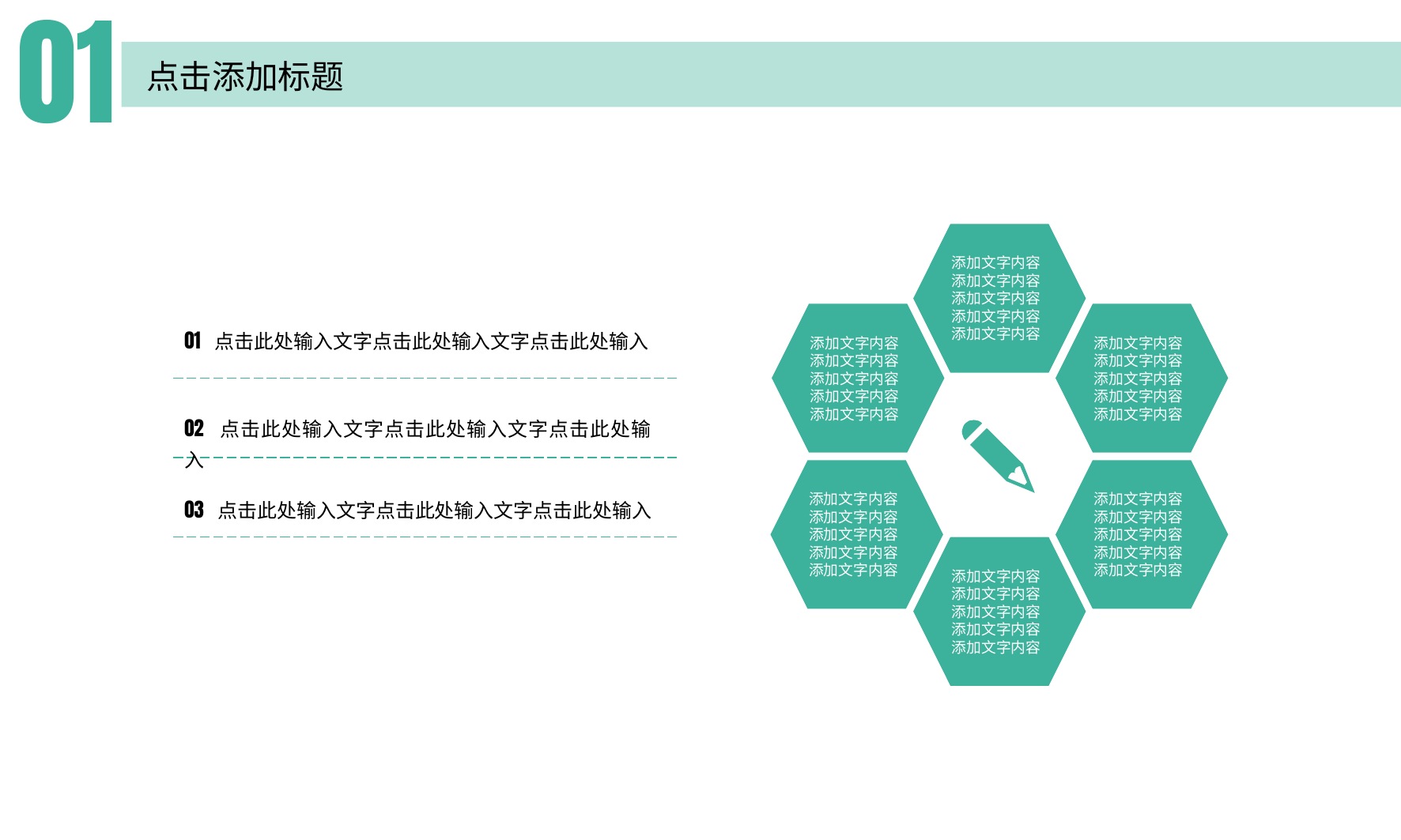

01

点击添加标题
添加文字内容
添加文字内容
添加文字内容
添加文字内容
添加文字内容
添加文字内容
添加文字内容
添加文字内容
添加文字内容
添加文字内容
添加文字内容
添加文字内容
添加文字内容
添加文字内容
添加文字内容
01  点击此处输入文字点击此处输入文字点击此处输入
02  点击此处输入文字点击此处输入文字点击此处输入

添加文字内容
添加文字内容
添加文字内容
添加文字内容
添加文字内容
添加文字内容
添加文字内容
添加文字内容
添加文字内容
添加文字内容
03  点击此处输入文字点击此处输入文字点击此处输入
添加文字内容
添加文字内容
添加文字内容
添加文字内容
添加文字内容